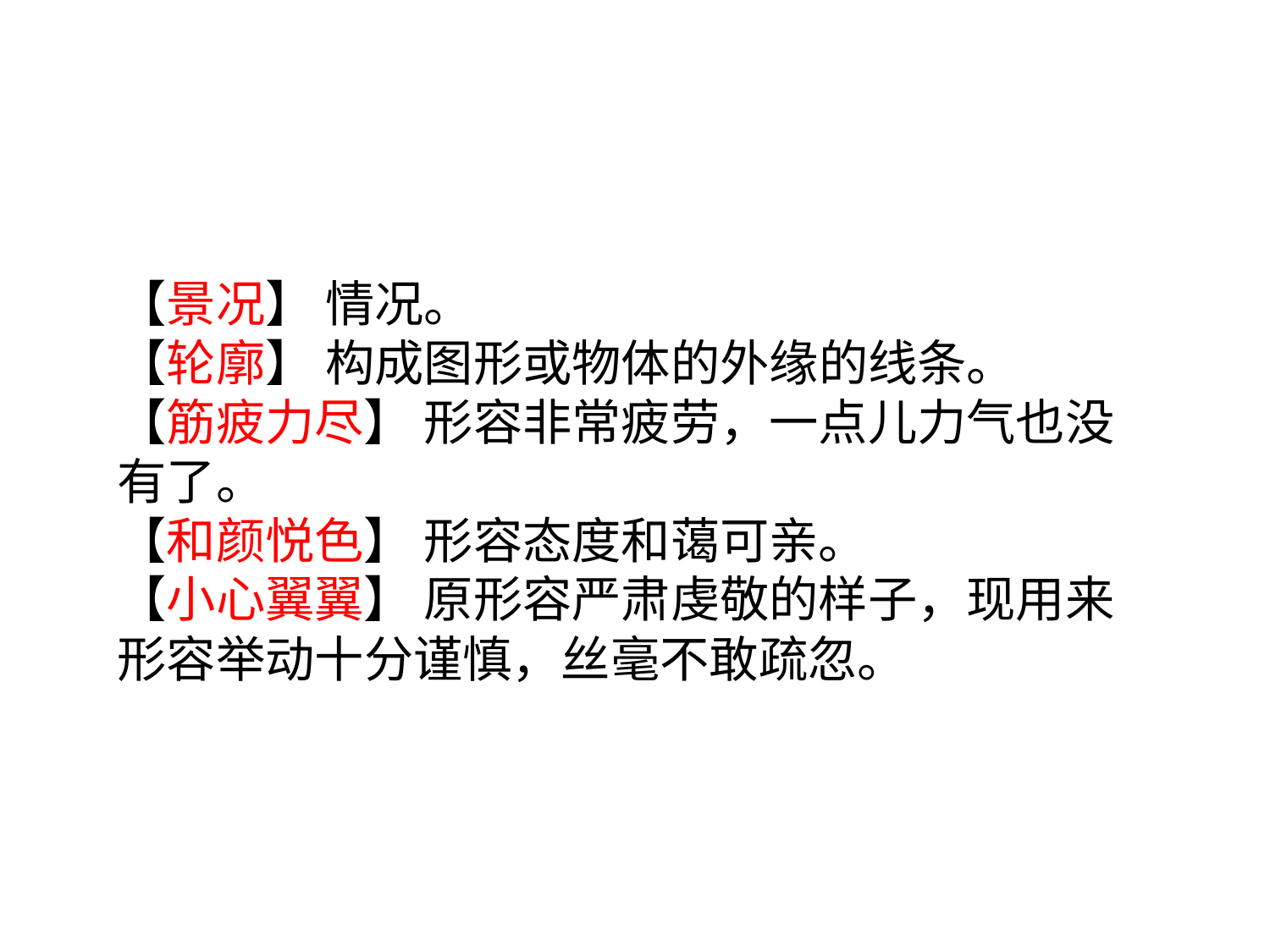

【景况】 情况。
【轮廓】 构成图形或物体的外缘的线条。
【筋疲力尽】 形容非常疲劳，一点儿力气也没有了。
【和颜悦色】 形容态度和蔼可亲。
【小心翼翼】 原形容严肃虔敬的样子，现用来形容举动十分谨慎，丝毫不敢疏忽。